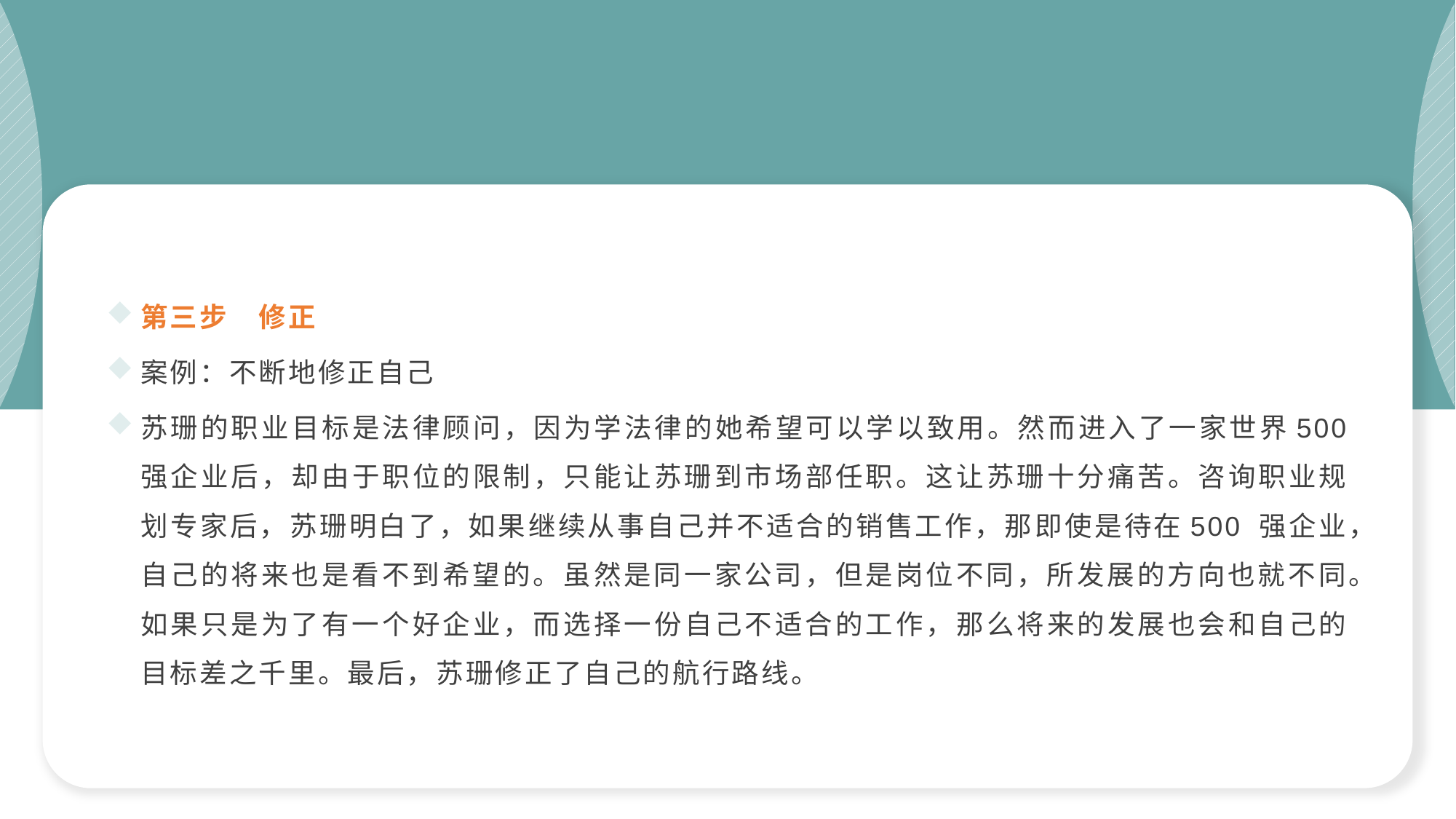

第三步　修正
案例：不断地修正自己
苏珊的职业目标是法律顾问，因为学法律的她希望可以学以致用。然而进入了一家世界500 强企业后，却由于职位的限制，只能让苏珊到市场部任职。这让苏珊十分痛苦。咨询职业规划专家后，苏珊明白了，如果继续从事自己并不适合的销售工作，那即使是待在500 强企业，自己的将来也是看不到希望的。虽然是同一家公司，但是岗位不同，所发展的方向也就不同。如果只是为了有一个好企业，而选择一份自己不适合的工作，那么将来的发展也会和自己的目标差之千里。最后，苏珊修正了自己的航行路线。